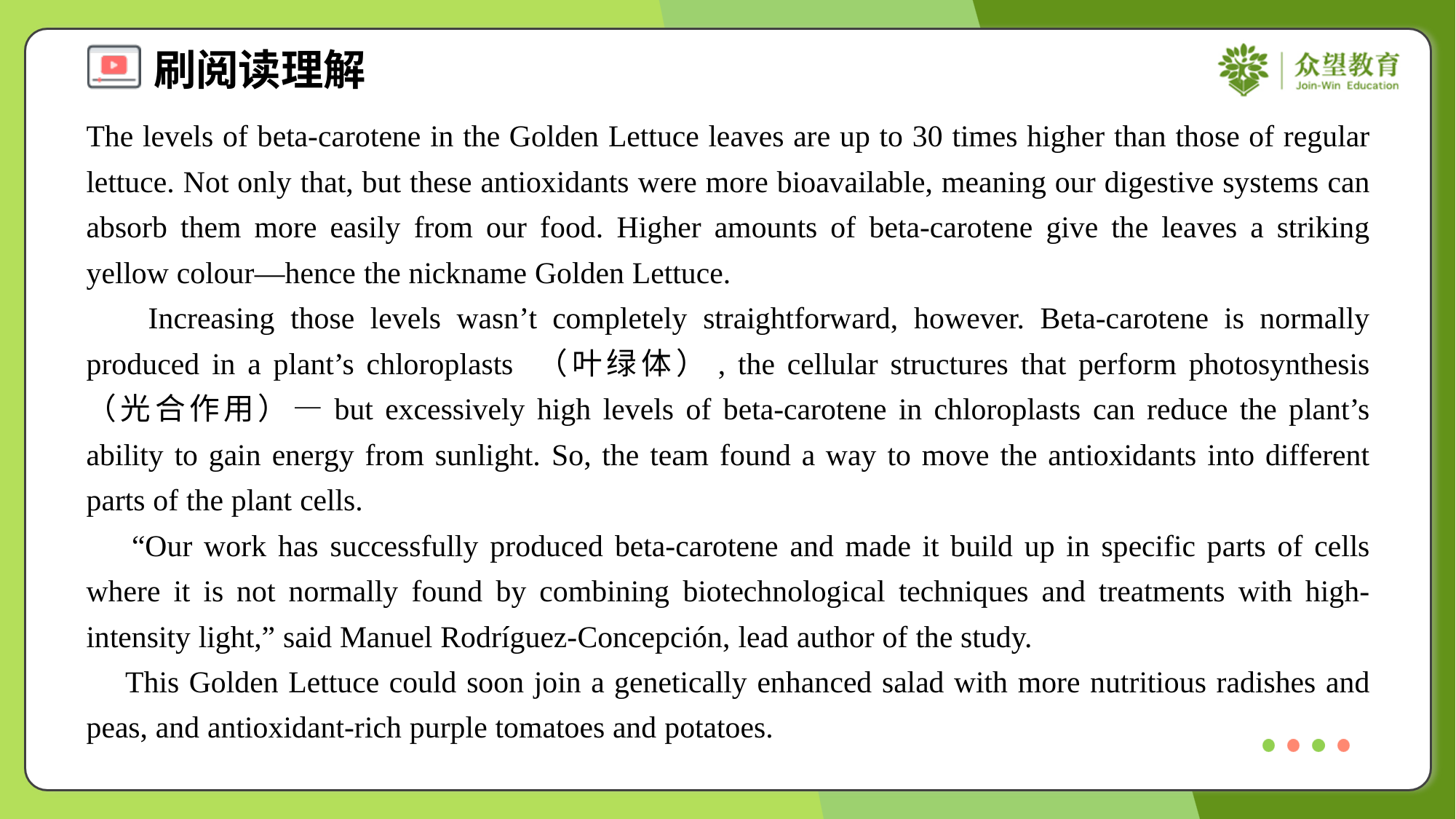

The levels of beta-carotene in the Golden Lettuce leaves are up to 30 times higher than those of regular lettuce. Not only that, but these antioxidants were more bioavailable, meaning our digestive systems can absorb them more easily from our food. Higher amounts of beta-carotene give the leaves a striking yellow colour—hence the nickname Golden Lettuce.
    Increasing those levels wasn’t completely straightforward, however. Beta-carotene is normally produced in a plant’s chloroplasts （叶绿体）, the cellular structures that perform photosynthesis （光合作用）—but excessively high levels of beta-carotene in chloroplasts can reduce the plant’s ability to gain energy from sunlight. So, the team found a way to move the antioxidants into different parts of the plant cells.
    “Our work has successfully produced beta-carotene and made it build up in specific parts of cells where it is not normally found by combining biotechnological techniques and treatments with high-intensity light,” said Manuel Rodríguez-Concepción, lead author of the study.
    This Golden Lettuce could soon join a genetically enhanced salad with more nutritious radishes and peas, and antioxidant-rich purple tomatoes and potatoes.